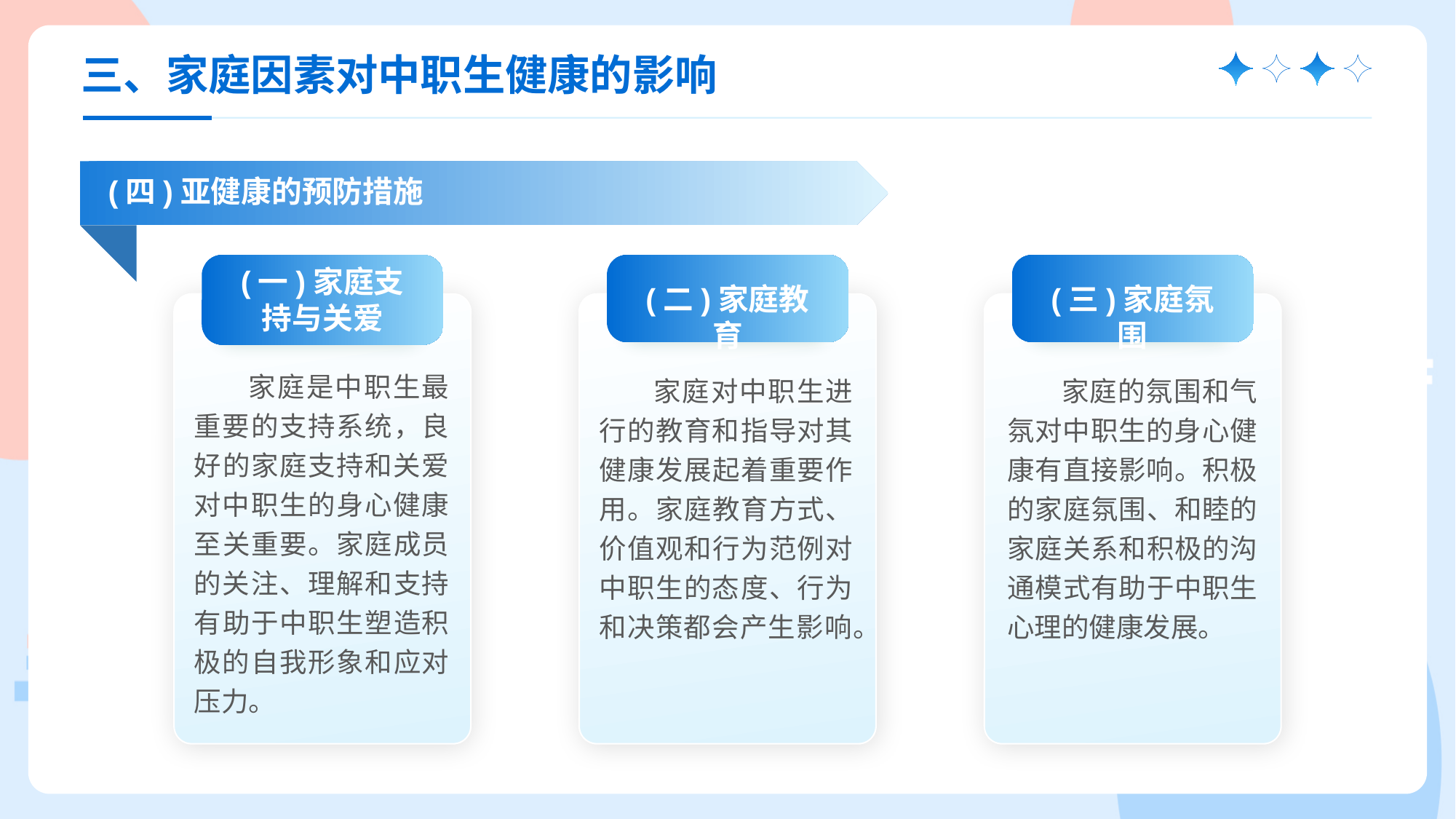

三、家庭因素对中职生健康的影响
(四)亚健康的预防措施

(一)家庭支持与关爱

家庭是中职生最重要的支持系统，良好的家庭支持和关爱对中职生的身心健康至关重要。家庭成员的关注、理解和支持有助于中职生塑造积极的自我形象和应对压力。

(二)家庭教育

家庭对中职生进行的教育和指导对其健康发展起着重要作用。家庭教育方式、价值观和行为范例对中职生的态度、行为和决策都会产生影响。

(三)家庭氛围

家庭的氛围和气氛对中职生的身心健康有直接影响。积极的家庭氛围、和睦的家庭关系和积极的沟通模式有助于中职生心理的健康发展。